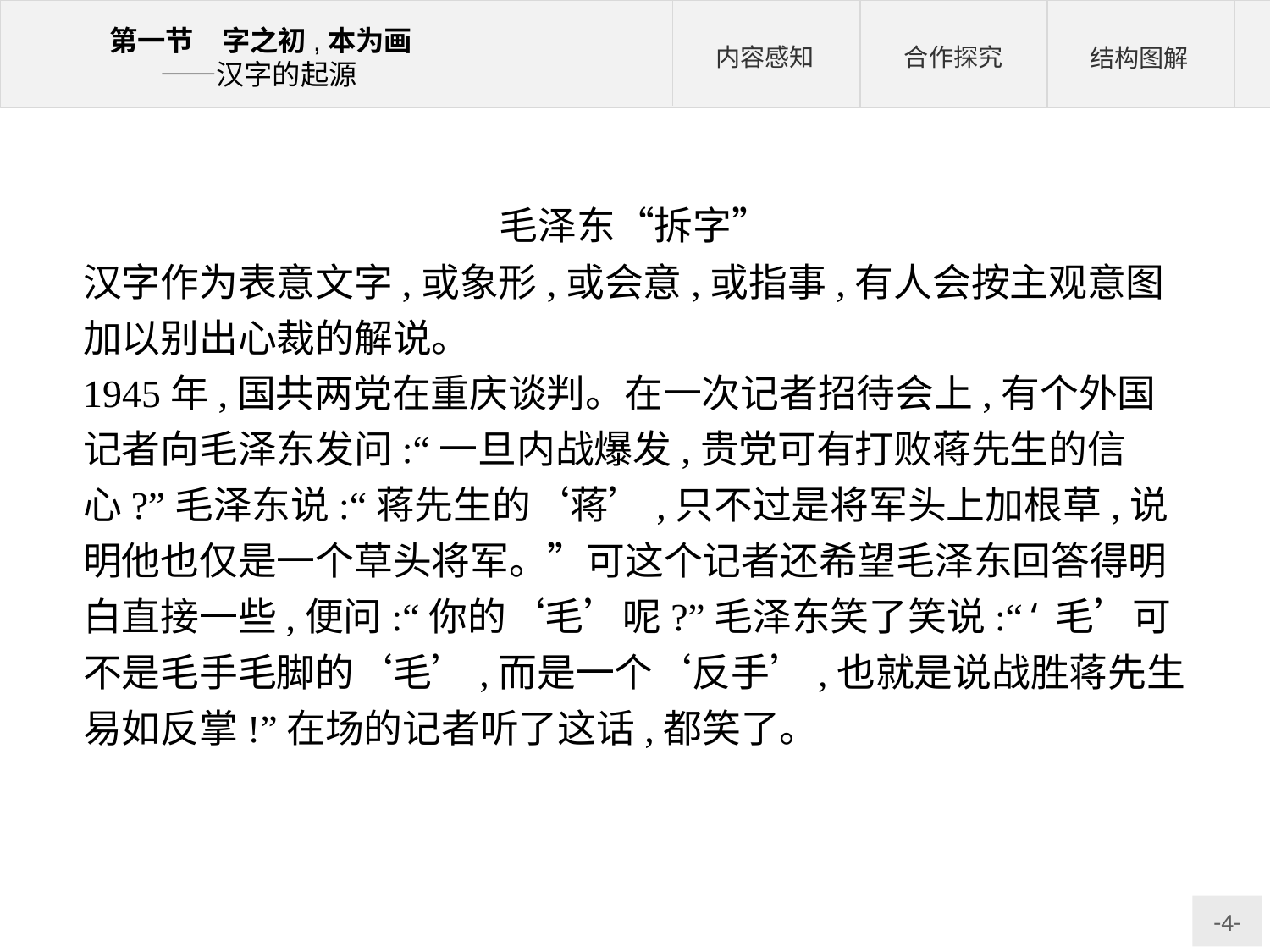

毛泽东“拆字”
汉字作为表意文字,或象形,或会意,或指事,有人会按主观意图加以别出心裁的解说。
1945年,国共两党在重庆谈判。在一次记者招待会上,有个外国记者向毛泽东发问:“一旦内战爆发,贵党可有打败蒋先生的信心?”毛泽东说:“蒋先生的‘蒋’,只不过是将军头上加根草,说明他也仅是一个草头将军。”可这个记者还希望毛泽东回答得明白直接一些,便问:“你的‘毛’呢?”毛泽东笑了笑说:“‘毛’可不是毛手毛脚的‘毛’,而是一个‘反手’,也就是说战胜蒋先生易如反掌!”在场的记者听了这话,都笑了。